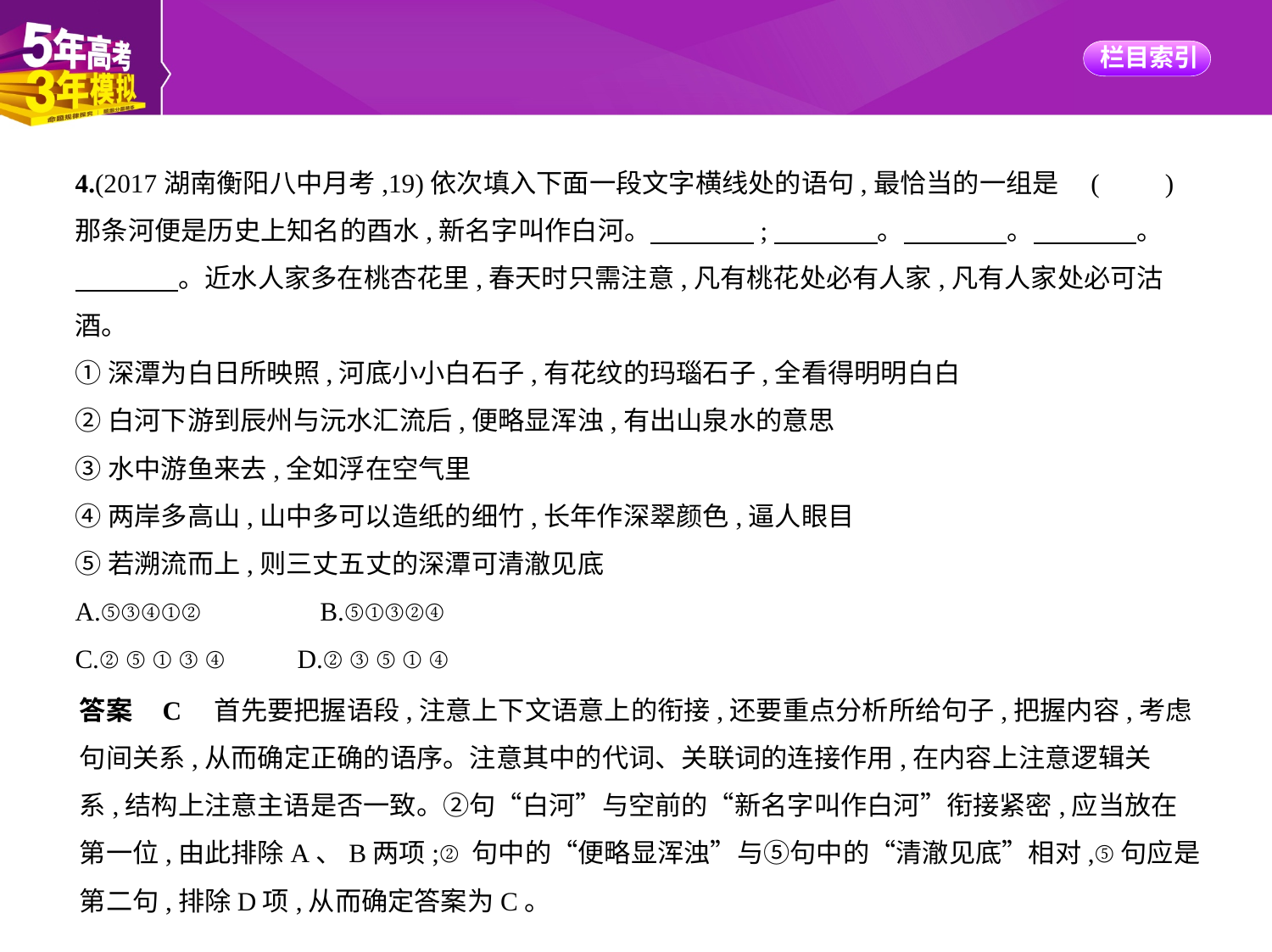

4.(2017湖南衡阳八中月考,19)依次填入下面一段文字横线处的语句,最恰当的一组是 (　　)
那条河便是历史上知名的酉水,新名字叫作白河。　　　    ;　　　    。　　　    。　　　    。
　　　    。近水人家多在桃杏花里,春天时只需注意,凡有桃花处必有人家,凡有人家处必可沽
酒。
①深潭为白日所映照,河底小小白石子,有花纹的玛瑙石子,全看得明明白白
②白河下游到辰州与沅水汇流后,便略显浑浊,有出山泉水的意思
③水中游鱼来去,全如浮在空气里
④两岸多高山,山中多可以造纸的细竹,长年作深翠颜色,逼人眼目
⑤若溯流而上,则三丈五丈的深潭可清澈见底
A.⑤③④①②　　　　B.⑤①③②④
C.②⑤①③④　　D.②③⑤①④
答案    C　首先要把握语段,注意上下文语意上的衔接,还要重点分析所给句子,把握内容,考虑
句间关系,从而确定正确的语序。注意其中的代词、关联词的连接作用,在内容上注意逻辑关
系,结构上注意主语是否一致。②句“白河”与空前的“新名字叫作白河”衔接紧密,应当放在
第一位,由此排除A、B两项;②句中的“便略显浑浊”与⑤句中的“清澈见底”相对,⑤句应是
第二句,排除D项,从而确定答案为C。